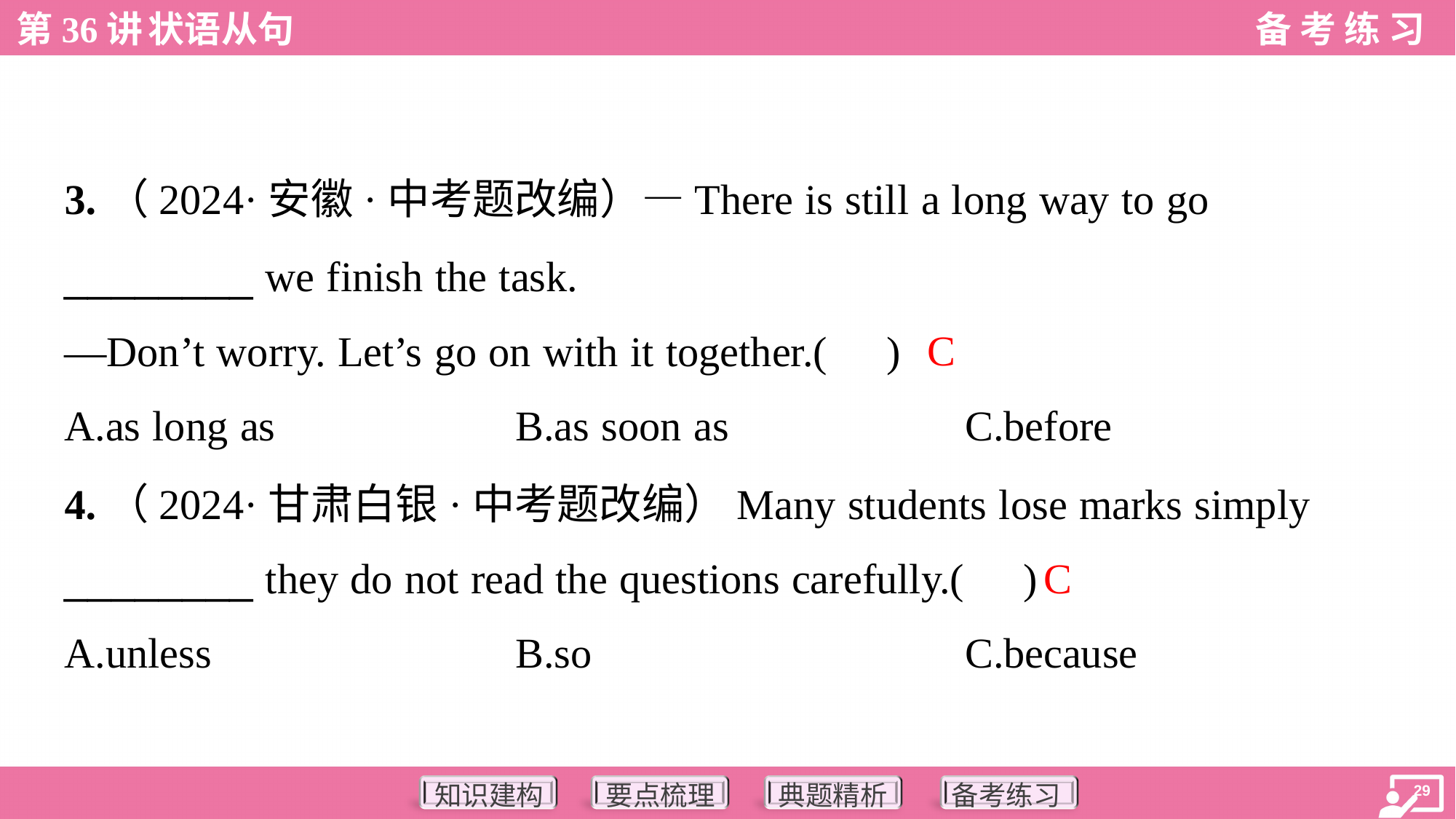

3.（2024·安徽·中考题改编）—There is still a long way to go
________ we finish the task.
—Don’t worry. Let’s go on with it together.(     )
C
A.as long as	B.as soon as	C.before
4.（2024·甘肃白银·中考题改编）Many students lose marks simply
________ they do not read the questions carefully.(     )
C
A.unless	B.so	C.because